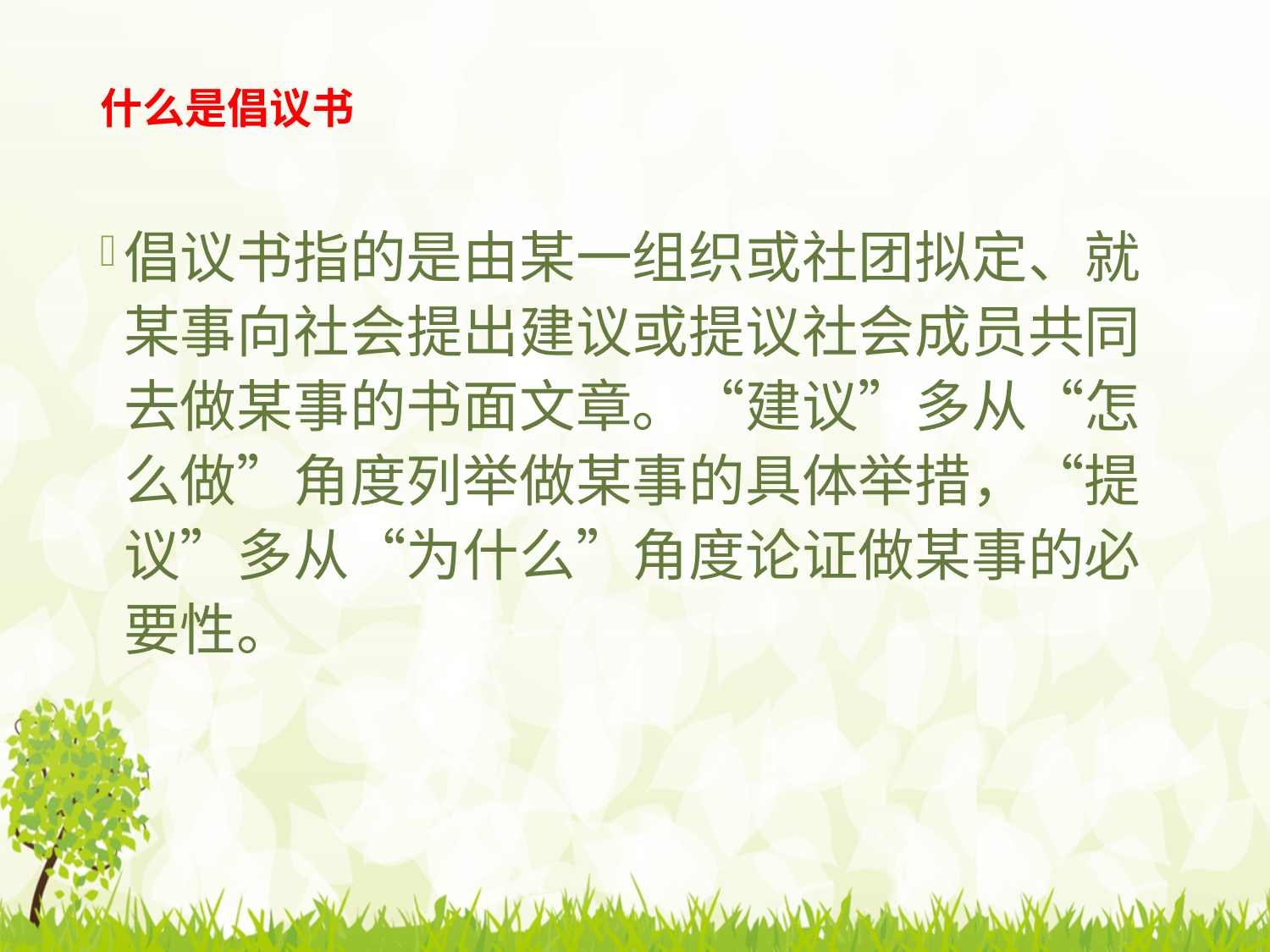

# 什么是倡议书
倡议书指的是由某一组织或社团拟定、就某事向社会提出建议或提议社会成员共同去做某事的书面文章。“建议”多从“怎么做”角度列举做某事的具体举措，“提议”多从“为什么”角度论证做某事的必要性。